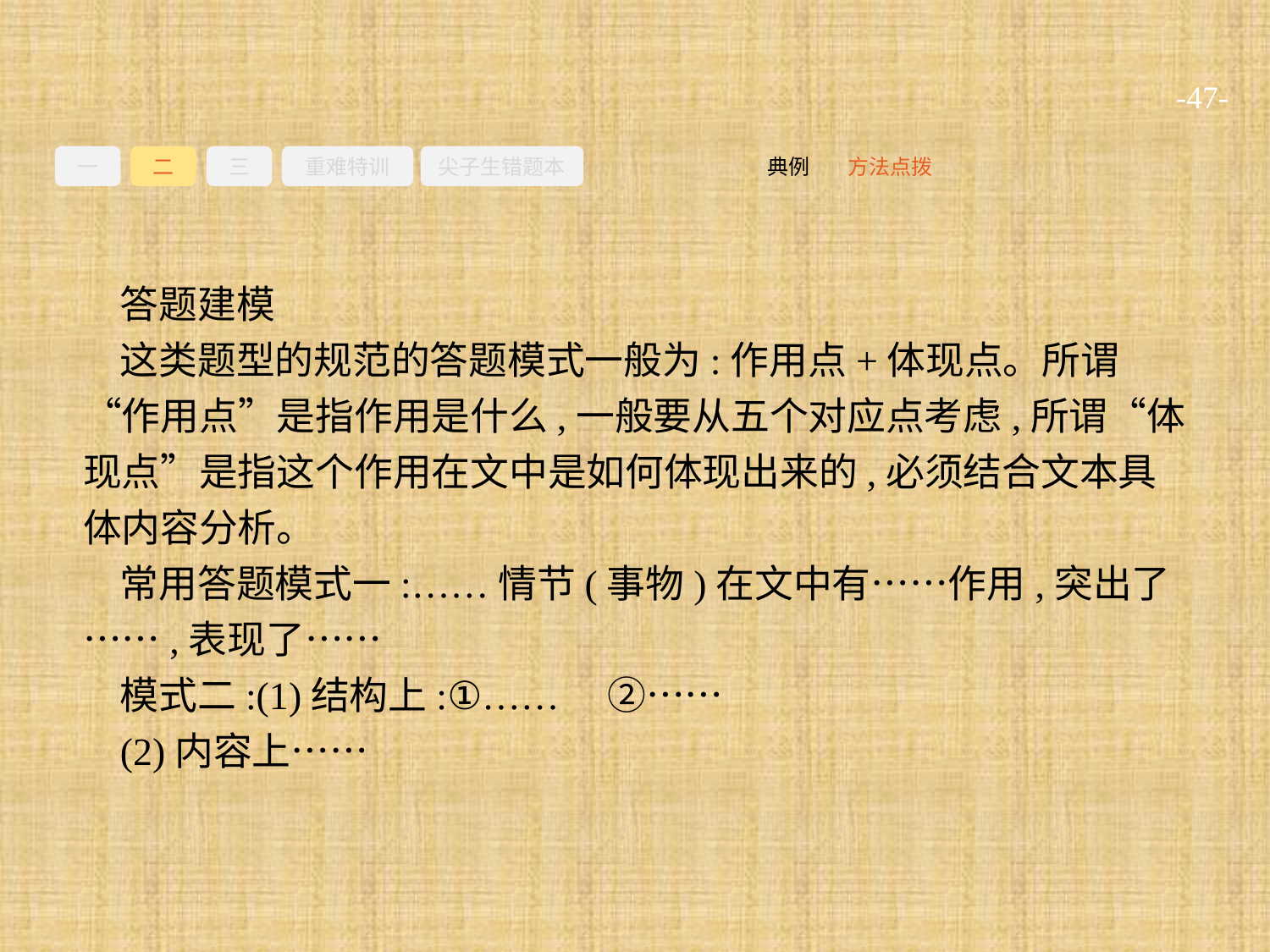

-47-
一
二
三
重难特训
尖子生错题本
方法点拨
典例
答题建模
这类题型的规范的答题模式一般为:作用点+体现点。所谓“作用点”是指作用是什么,一般要从五个对应点考虑,所谓“体现点”是指这个作用在文中是如何体现出来的,必须结合文本具体内容分析。
常用答题模式一:……情节(事物)在文中有……作用,突出了……,表现了……
模式二:(1)结构上:①……　②……
(2)内容上……